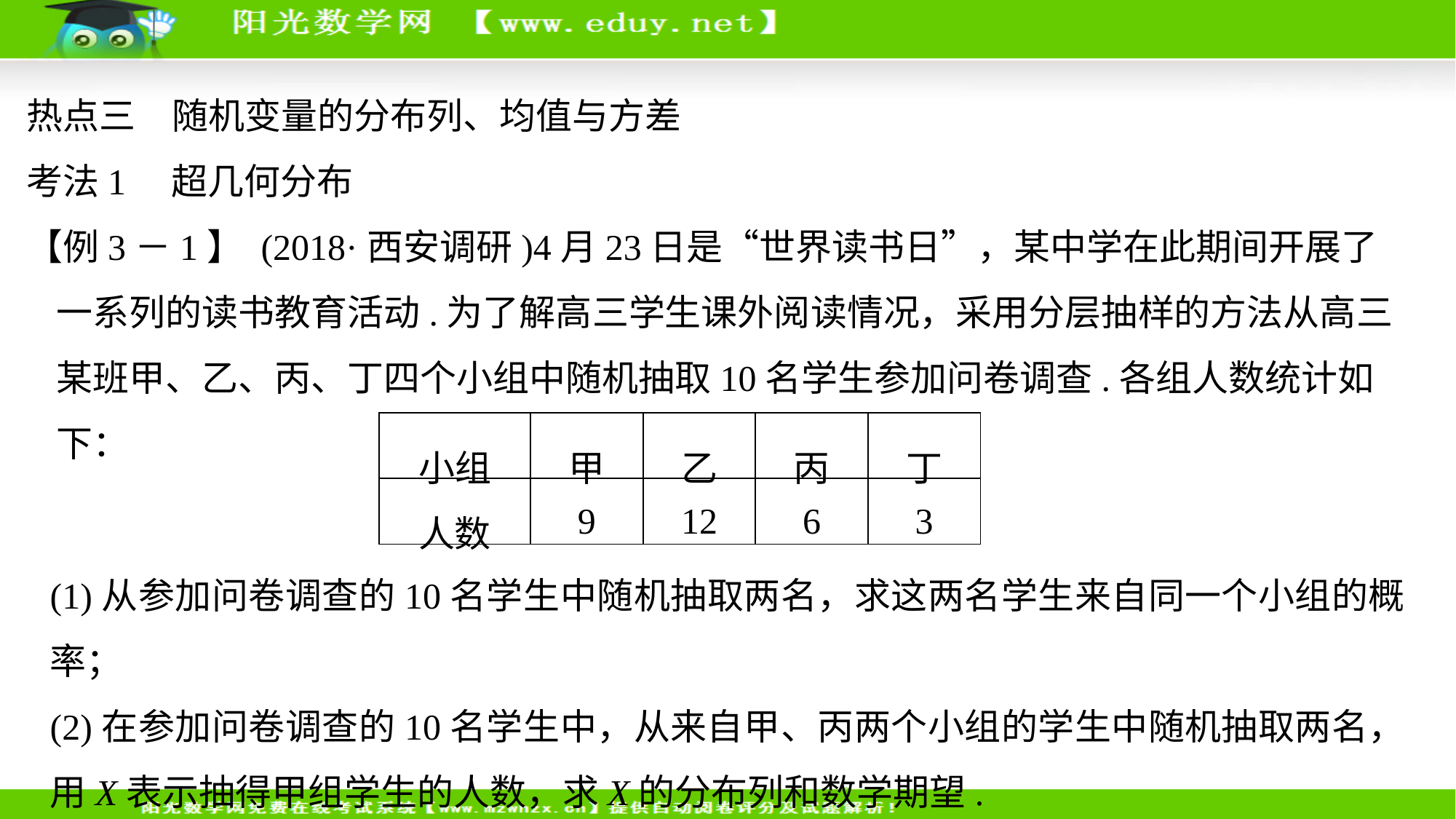

热点三　随机变量的分布列、均值与方差
考法1　超几何分布
【例3－1】 (2018·西安调研)4月23日是“世界读书日”，某中学在此期间开展了一系列的读书教育活动.为了解高三学生课外阅读情况，采用分层抽样的方法从高三某班甲、乙、丙、丁四个小组中随机抽取10名学生参加问卷调查.各组人数统计如下：
| 小组 | 甲 | 乙 | 丙 | 丁 |
| --- | --- | --- | --- | --- |
| 人数 | 9 | 12 | 6 | 3 |
(1)从参加问卷调查的10名学生中随机抽取两名，求这两名学生来自同一个小组的概率；
(2)在参加问卷调查的10名学生中，从来自甲、丙两个小组的学生中随机抽取两名，用X表示抽得甲组学生的人数，求X的分布列和数学期望.